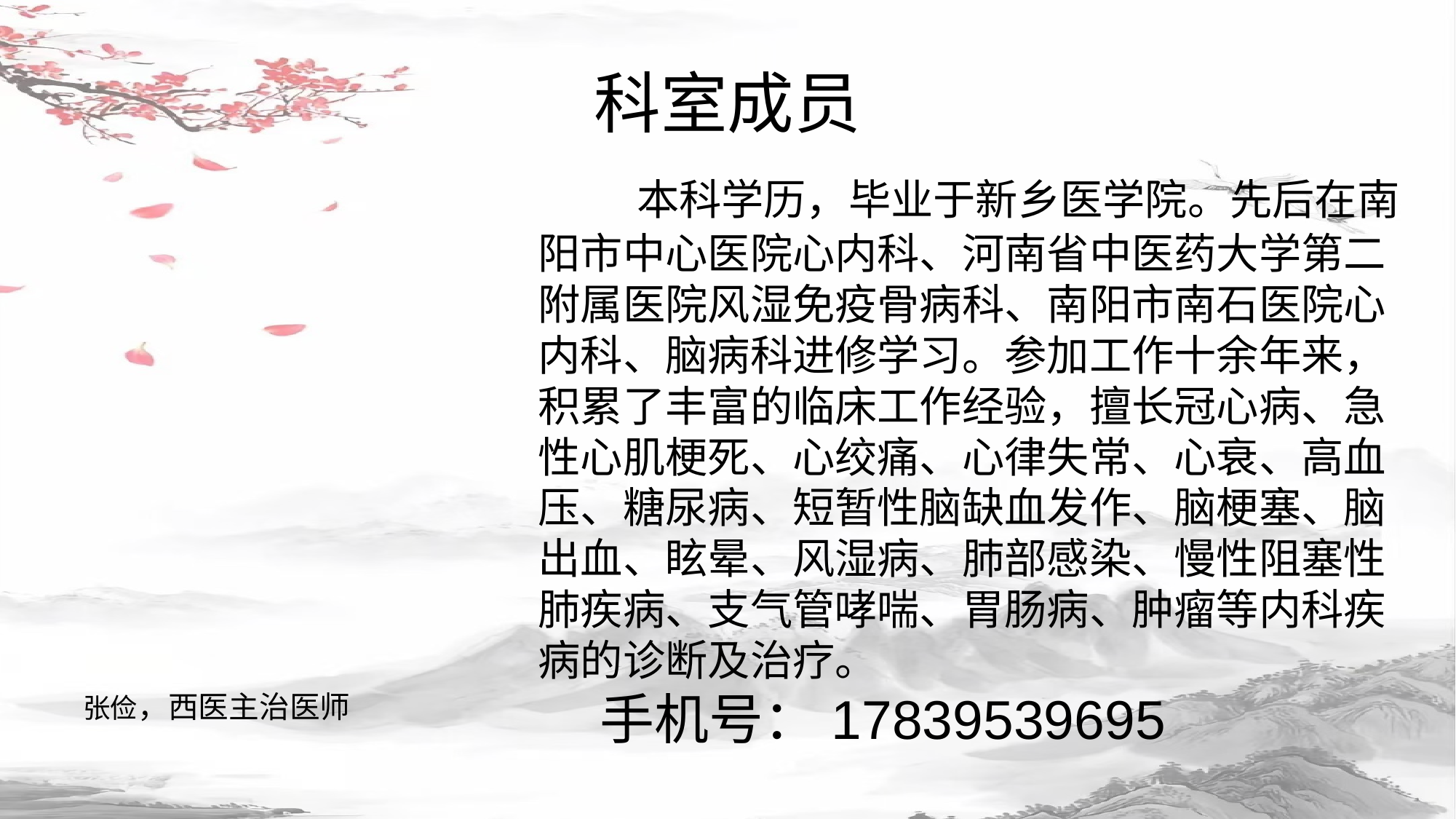

# 科室成员
       本科学历，毕业于新乡医学院。先后在南阳市中心医院心内科、河南省中医药大学第二附属医院风湿免疫骨病科、南阳市南石医院心内科、脑病科进修学习。参加工作十余年来，积累了丰富的临床工作经验，擅长冠心病、急性心肌梗死、心绞痛、心律失常、心衰、高血压、糖尿病、短暂性脑缺血发作、脑梗塞、脑出血、眩晕、风湿病、肺部感染、慢性阻塞性肺疾病、支气管哮喘、胃肠病、肿瘤等内科疾病的诊断及治疗。
    手机号：17839539695
        张俭，西医主治医师